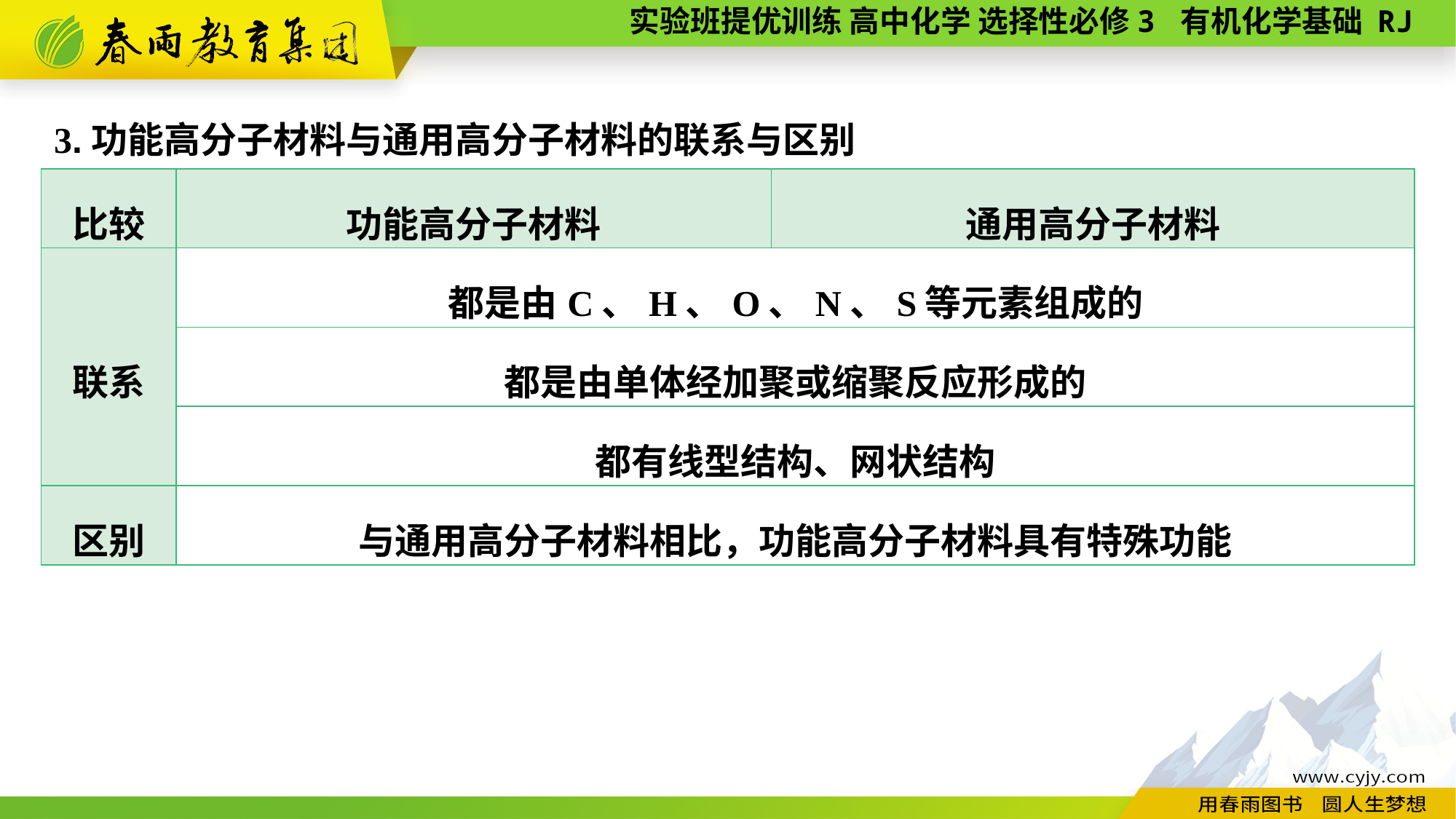

3.功能高分子材料与通用高分子材料的联系与区别
| 比较 | 功能高分子材料 | 通用高分子材料 |
| --- | --- | --- |
| 联系 | 都是由C、H、O、N、S等元素组成的 |  |
|  | 都是由单体经加聚或缩聚反应形成的 |  |
|  | 都有线型结构、网状结构 |  |
| 区别 | 与通用高分子材料相比，功能高分子材料具有特殊功能 |  |